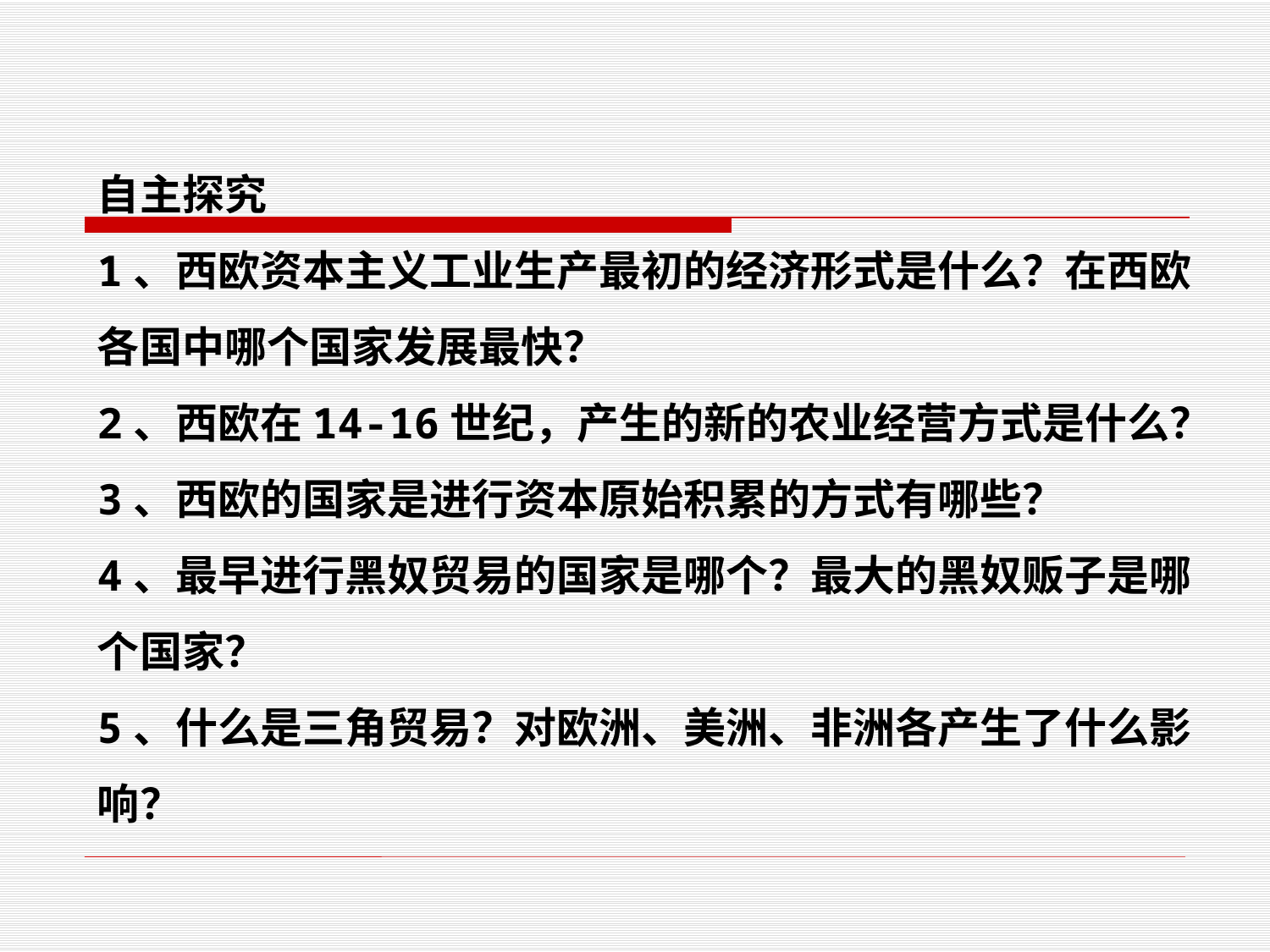

自主探究
1、西欧资本主义工业生产最初的经济形式是什么？在西欧各国中哪个国家发展最快？
2、西欧在14-16世纪，产生的新的农业经营方式是什么？
3、西欧的国家是进行资本原始积累的方式有哪些？
4、最早进行黑奴贸易的国家是哪个？最大的黑奴贩子是哪个国家？
5、什么是三角贸易？对欧洲、美洲、非洲各产生了什么影响？